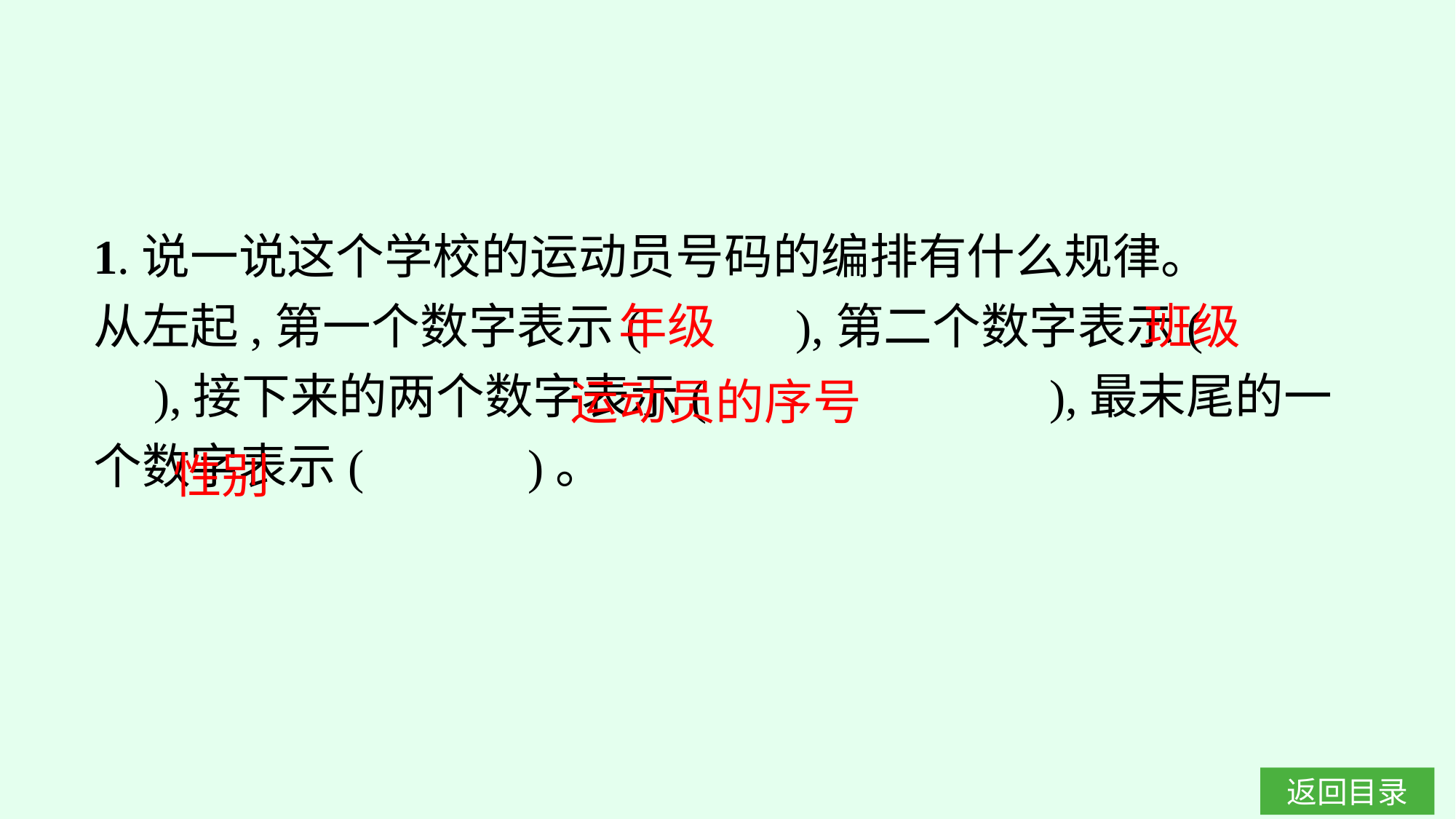

1.说一说这个学校的运动员号码的编排有什么规律。
从左起,第一个数字表示(　   　),第二个数字表示(　   　),接下来的两个数字表示(   　                 　),最末尾的一个数字表示(　    　)。
年级
班级
运动员的序号
性别